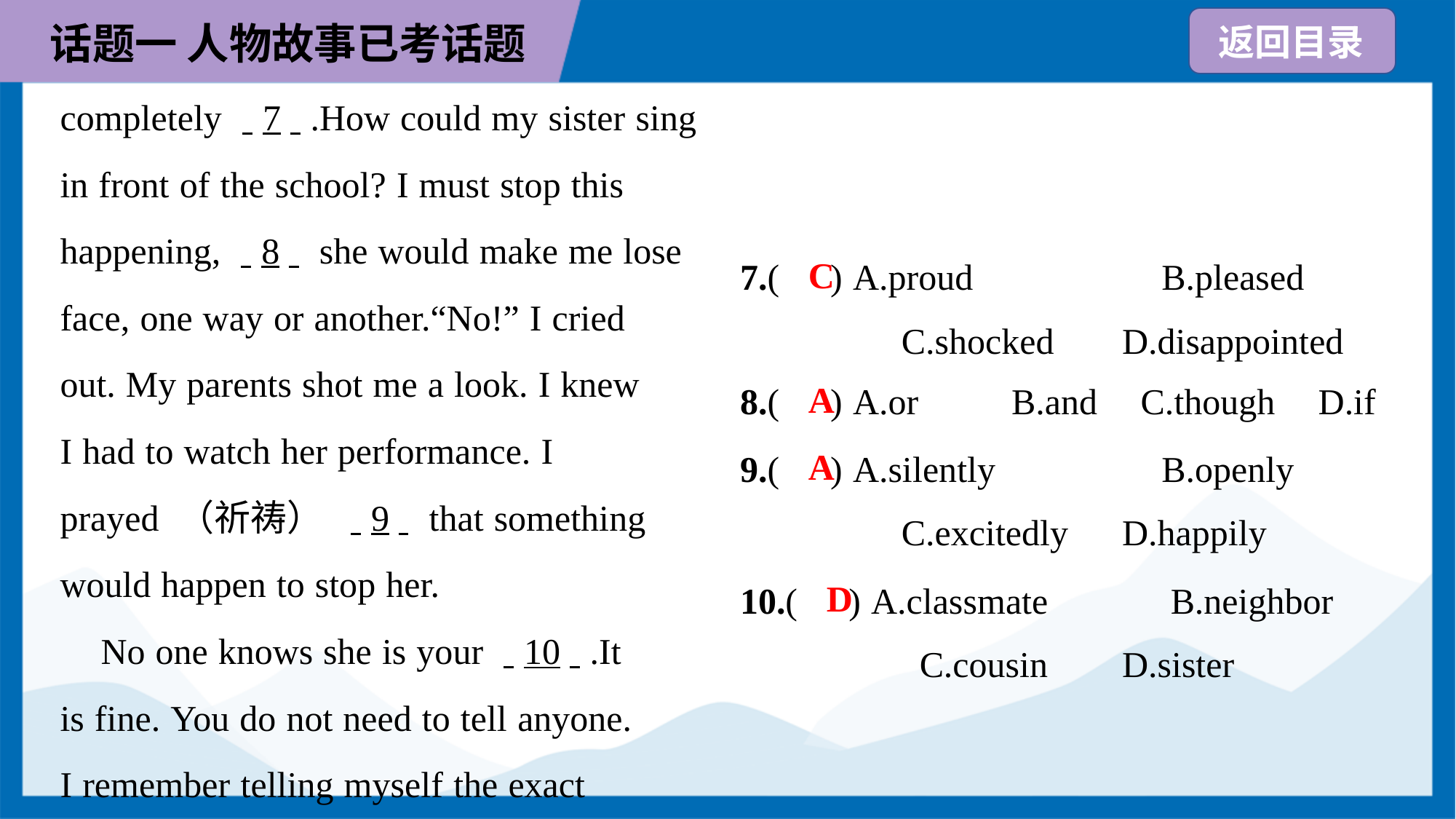

completely . .7. ..How could my sister sing
in front of the school? I must stop this
happening, . .8. . she would make me lose
face, one way or another.“No!” I cried
out. My parents shot me a look. I knew
I had to watch her performance. I
prayed （祈祷） . .9. . that something
would happen to stop her.
    No one knows she is your . .10. ..It
is fine. You do not need to tell anyone.
I remember telling myself the exact

7.(     ) A.proud	B.pleased
C.shocked	D.disappointed
C
A
8.(     ) A.or	B.and	C.though	D.if
9.(     ) A.silently	B.openly
C.excitedly	D.happily
A
10.(     ) A.classmate	B.neighbor
C.cousin	D.sister
D